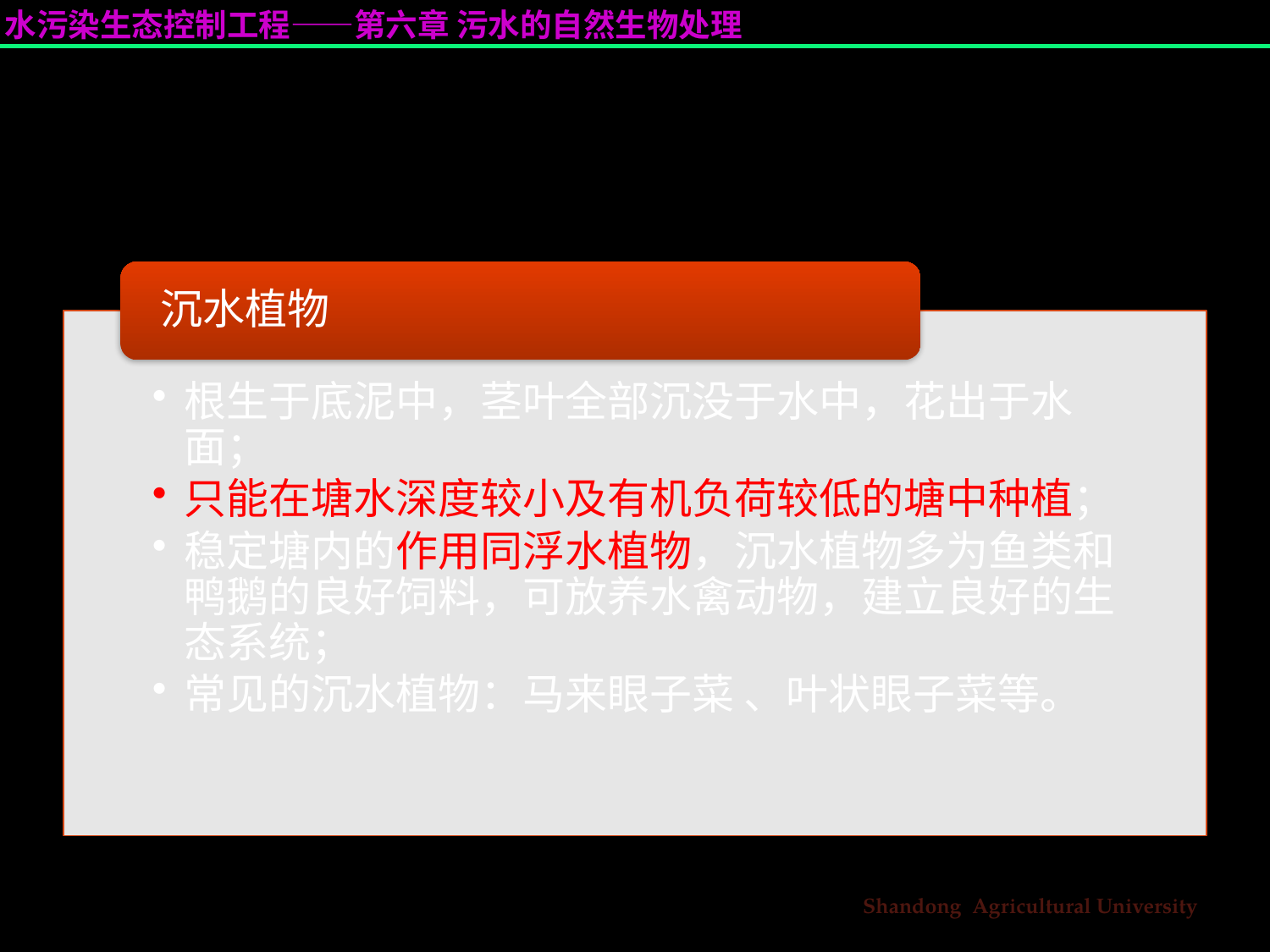

根生于底泥中，茎叶全部沉没于水中，花出于水面；
只能在塘水深度较小及有机负荷较低的塘中种植；
稳定塘内的作用同浮水植物，沉水植物多为鱼类和鸭鹅的良好饲料，可放养水禽动物，建立良好的生态系统；
常见的沉水植物：马来眼子菜 、叶状眼子菜等。
沉水植物